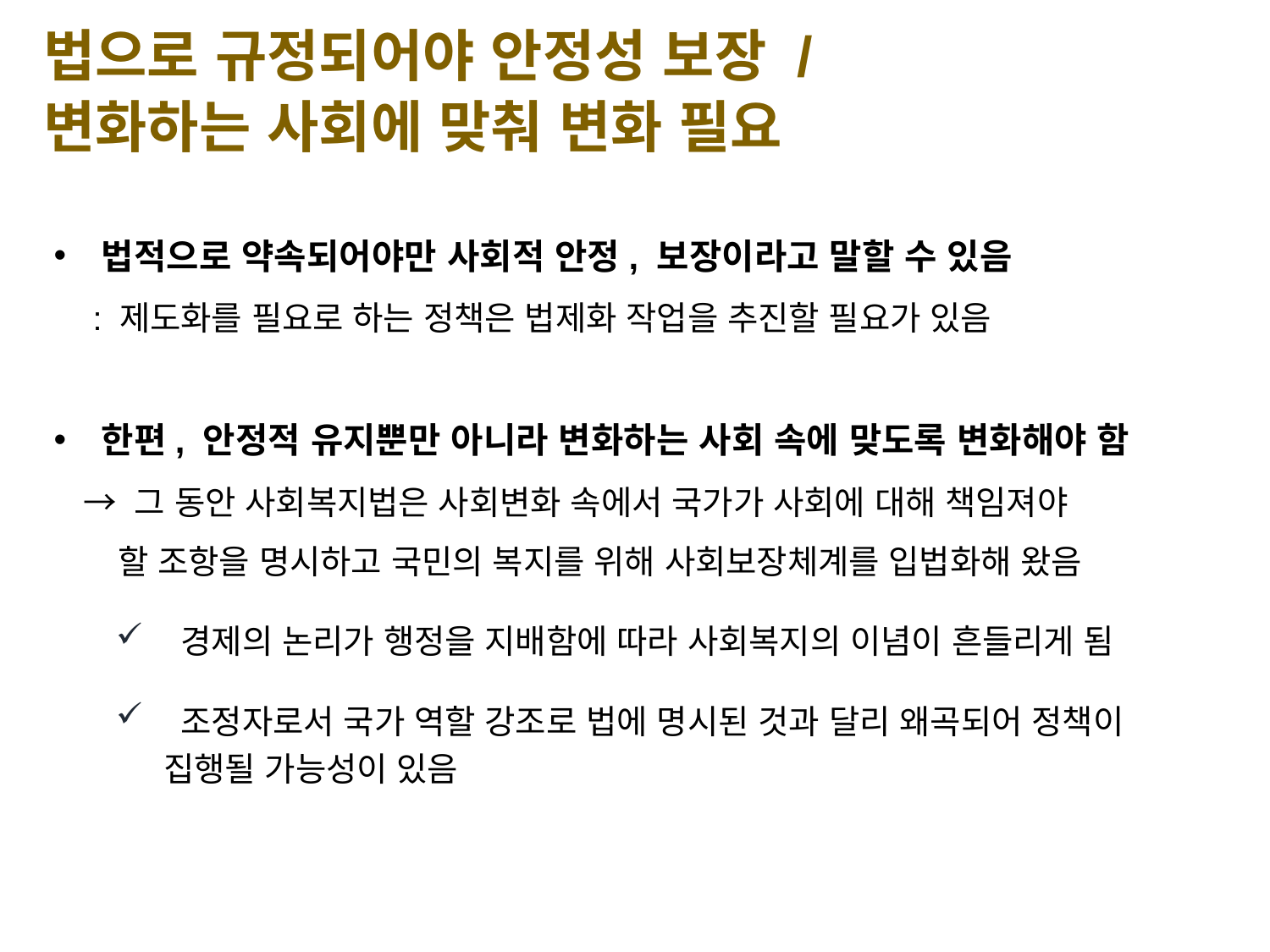

법으로 규정되어야 안정성 보장 /
변화하는 사회에 맞춰 변화 필요
법적으로 약속되어야만 사회적 안정, 보장이라고 말할 수 있음
    : 제도화를 필요로 하는 정책은 법제화 작업을 추진할 필요가 있음

한편, 안정적 유지뿐만 아니라 변화하는 사회 속에 맞도록 변화해야 함
   → 그 동안 사회복지법은 사회변화 속에서 국가가 사회에 대해 책임져야
      할 조항을 명시하고 국민의 복지를 위해 사회보장체계를 입법화해 왔음
 경제의 논리가 행정을 지배함에 따라 사회복지의 이념이 흔들리게 됨
 조정자로서 국가 역할 강조로 법에 명시된 것과 달리 왜곡되어 정책이           집행될 가능성이 있음